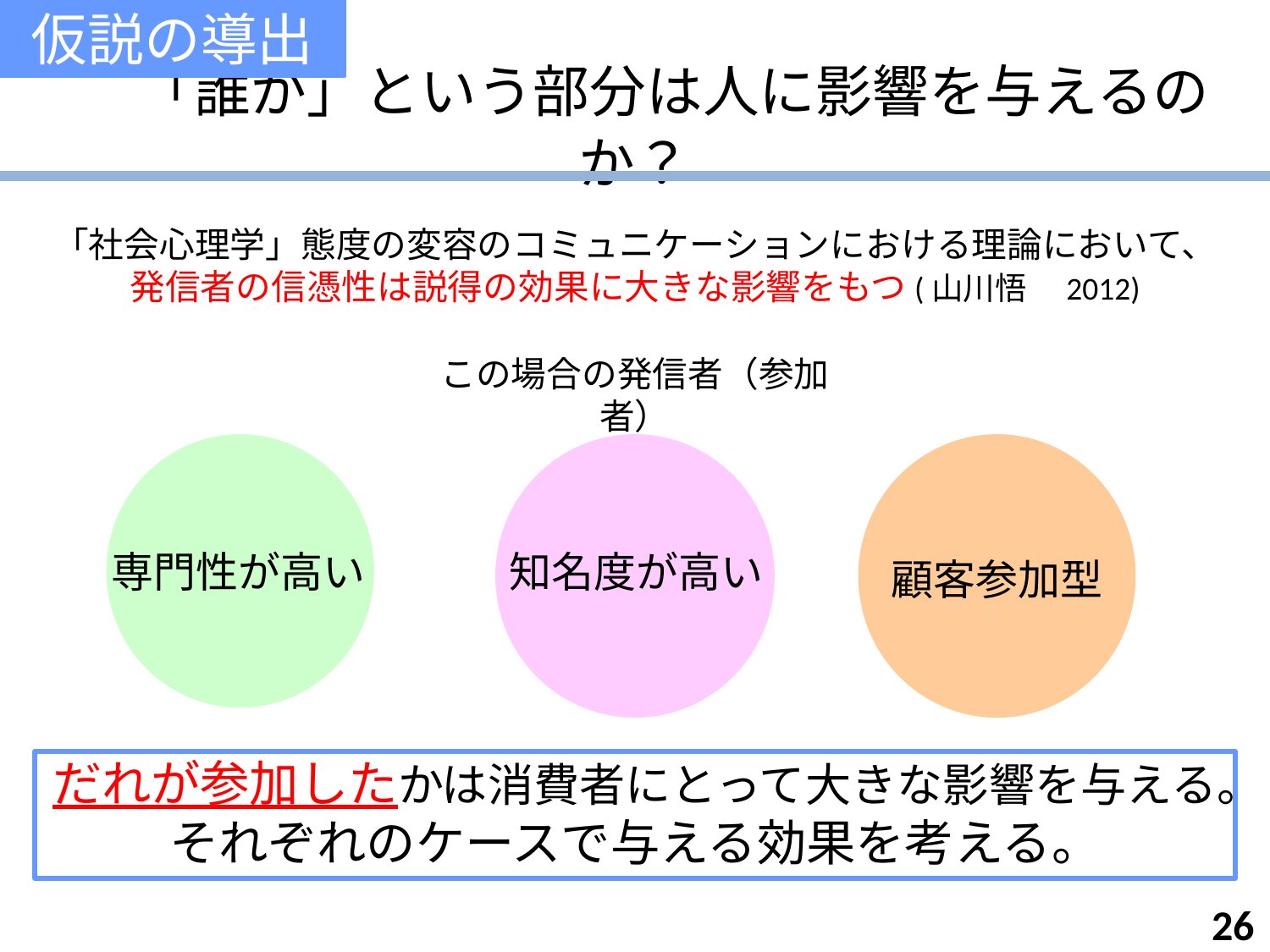

仮説の導出
# 「誰が」という部分は人に影響を与えるのか？
「社会心理学」態度の変容のコミュニケーションにおける理論において、
発信者の信憑性は説得の効果に大きな影響をもつ(山川悟　2012)
この場合の発信者（参加者）

専門性が高い

知名度が高い

顧客参加型
だれが参加したかは消費者にとって大きな影響を与える。
それぞれのケースで与える効果を考える。

26